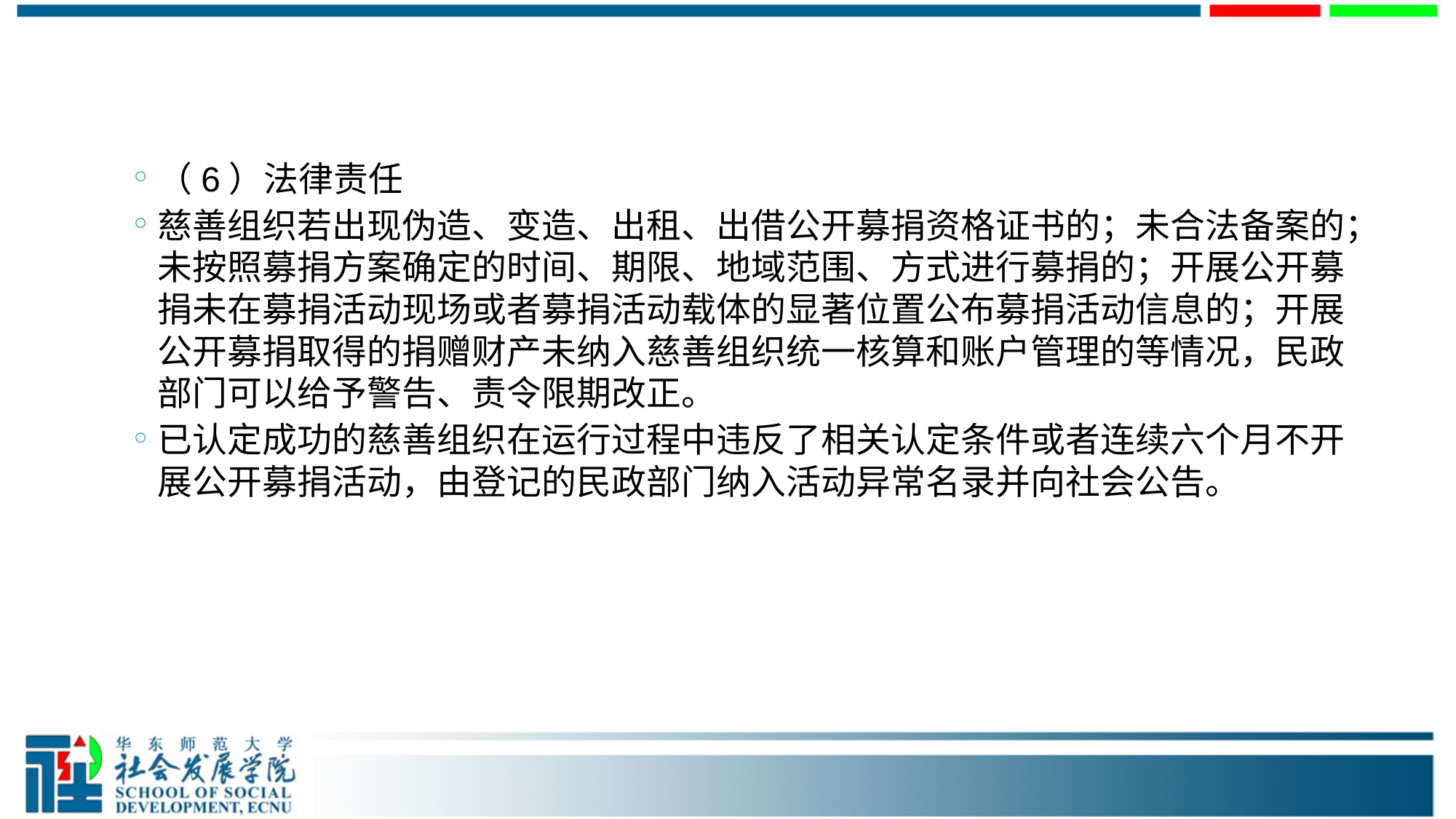

#
（6）法律责任
慈善组织若出现伪造、变造、出租、出借公开募捐资格证书的；未合法备案的；未按照募捐方案确定的时间、期限、地域范围、方式进行募捐的；开展公开募捐未在募捐活动现场或者募捐活动载体的显著位置公布募捐活动信息的；开展公开募捐取得的捐赠财产未纳入慈善组织统一核算和账户管理的等情况，民政部门可以给予警告、责令限期改正。
已认定成功的慈善组织在运行过程中违反了相关认定条件或者连续六个月不开展公开募捐活动，由登记的民政部门纳入活动异常名录并向社会公告。